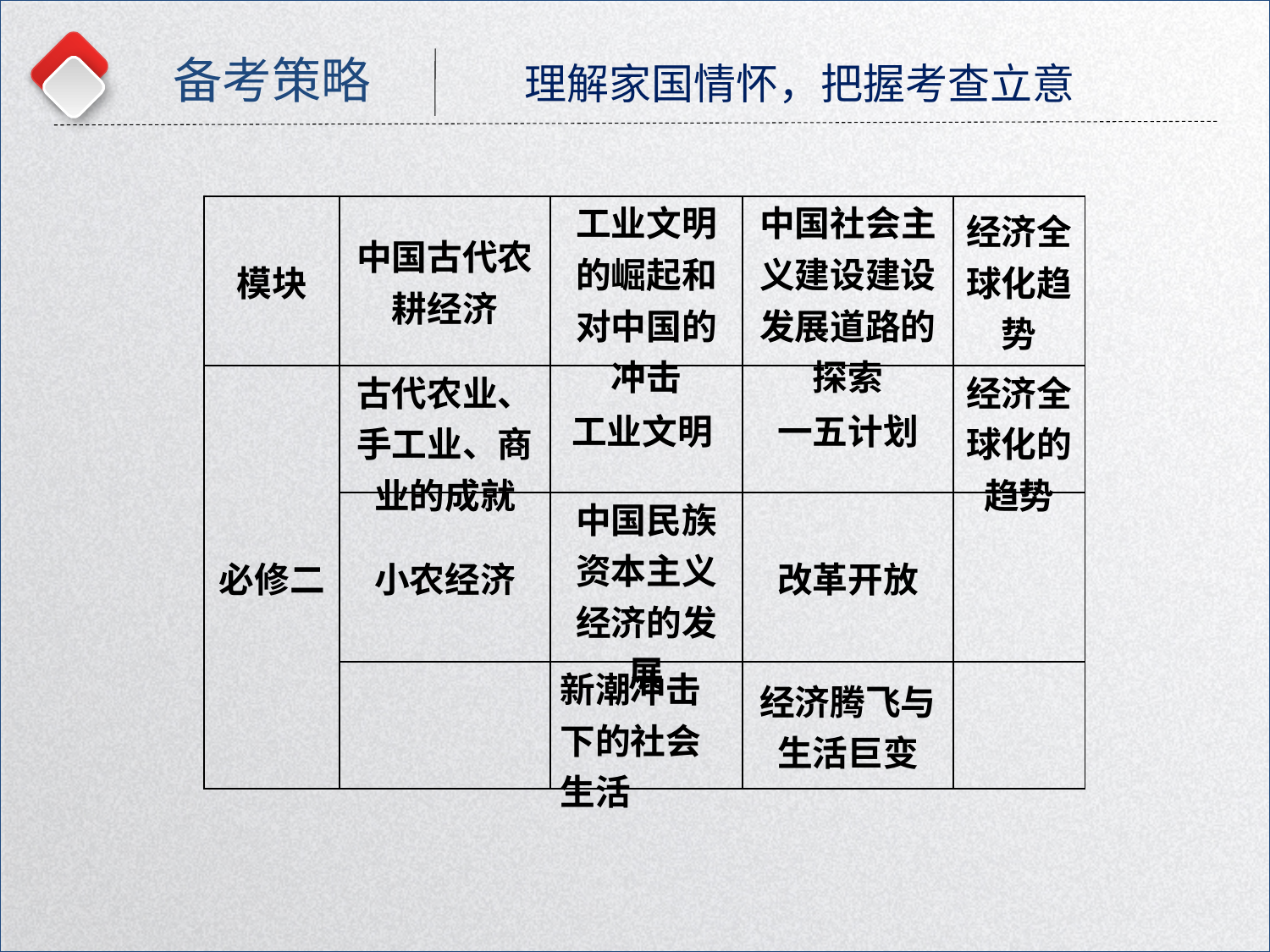

备考策略
理解家国情怀，把握考查立意

| 模块 | 中国古代农耕经济 | 工业文明的崛起和对中国的冲击 | 中国社会主义建设建设发展道路的探索 | 经济全球化趋势 |
| --- | --- | --- | --- | --- |
| 必修二 | 古代农业、手工业、商业的成就 | 工业文明 | 一五计划 | 经济全球化的趋势 |
|  | 小农经济 | 中国民族资本主义经济的发展 | 改革开放 |  |
|  |  | 新潮冲击下的社会生活 | 经济腾飞与生活巨变 |  |